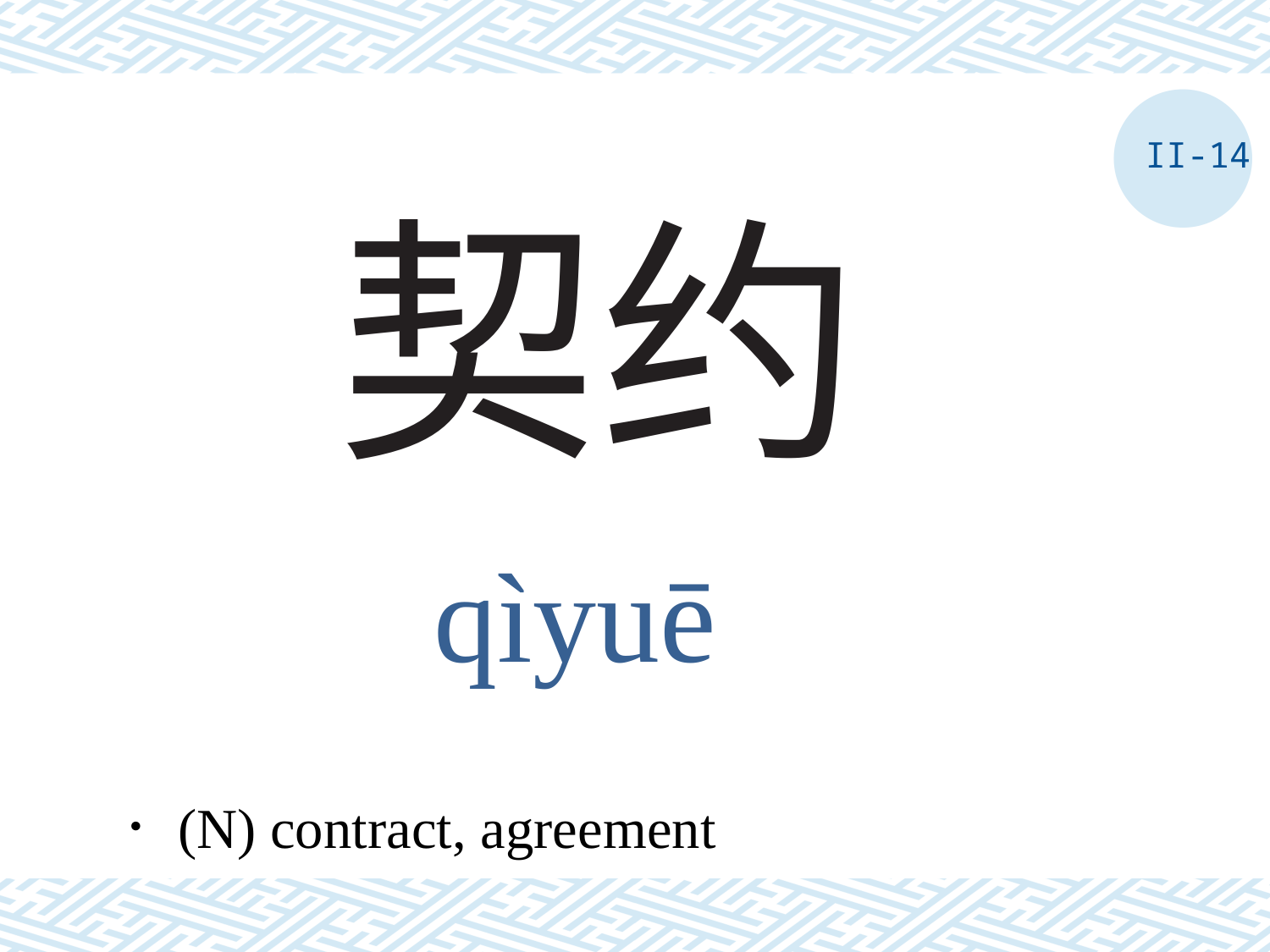

II-14

# 契约
qìyuē
．(N) contract, agreement